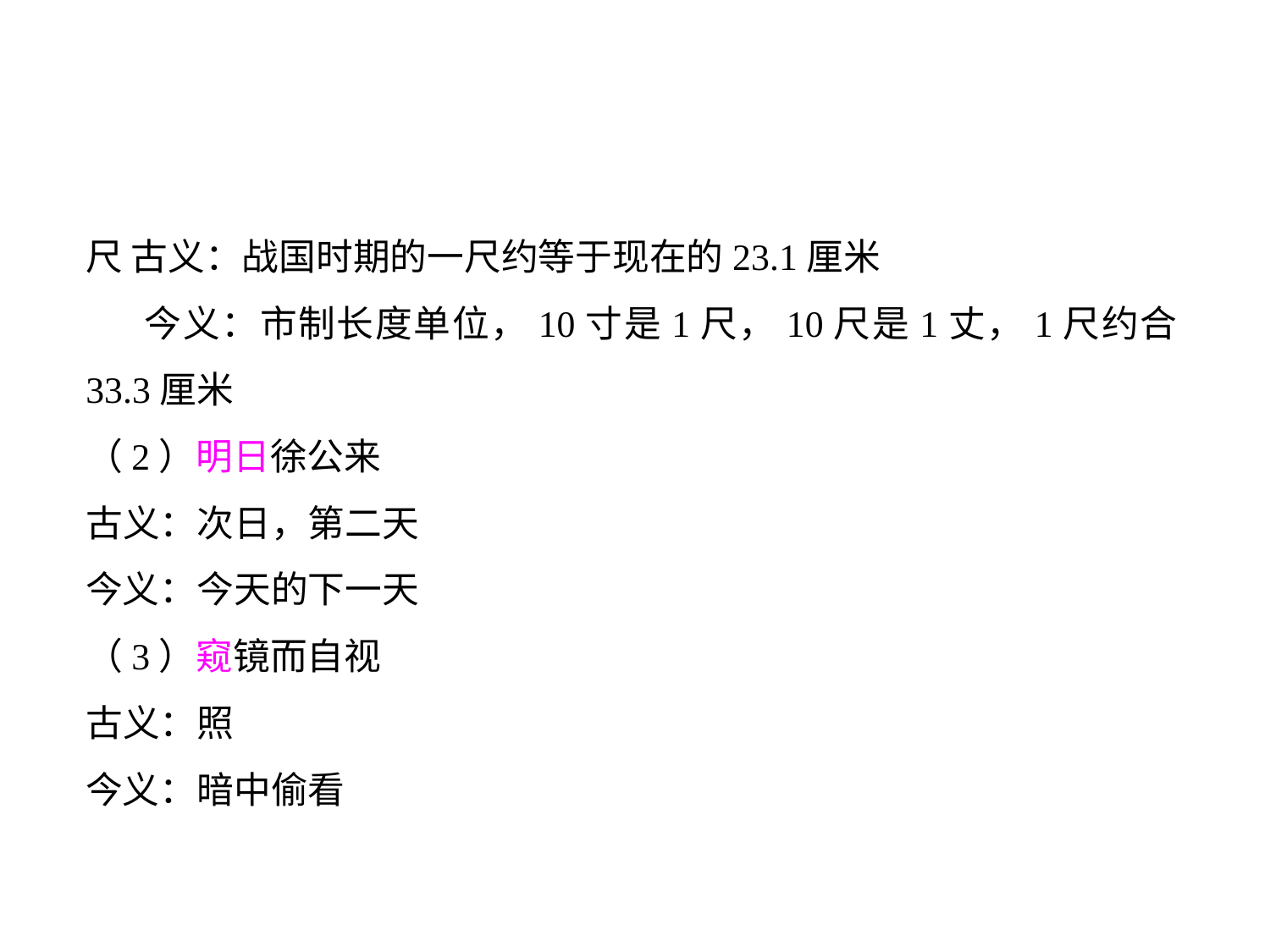

尺 古义：战国时期的一尺约等于现在的23.1厘米
     今义：市制长度单位，10寸是1尺，10尺是1丈，1尺约合33.3厘米
（2）明日徐公来
古义：次日，第二天
今义：今天的下一天
（3）窥镜而自视
古义：照
今义：暗中偷看